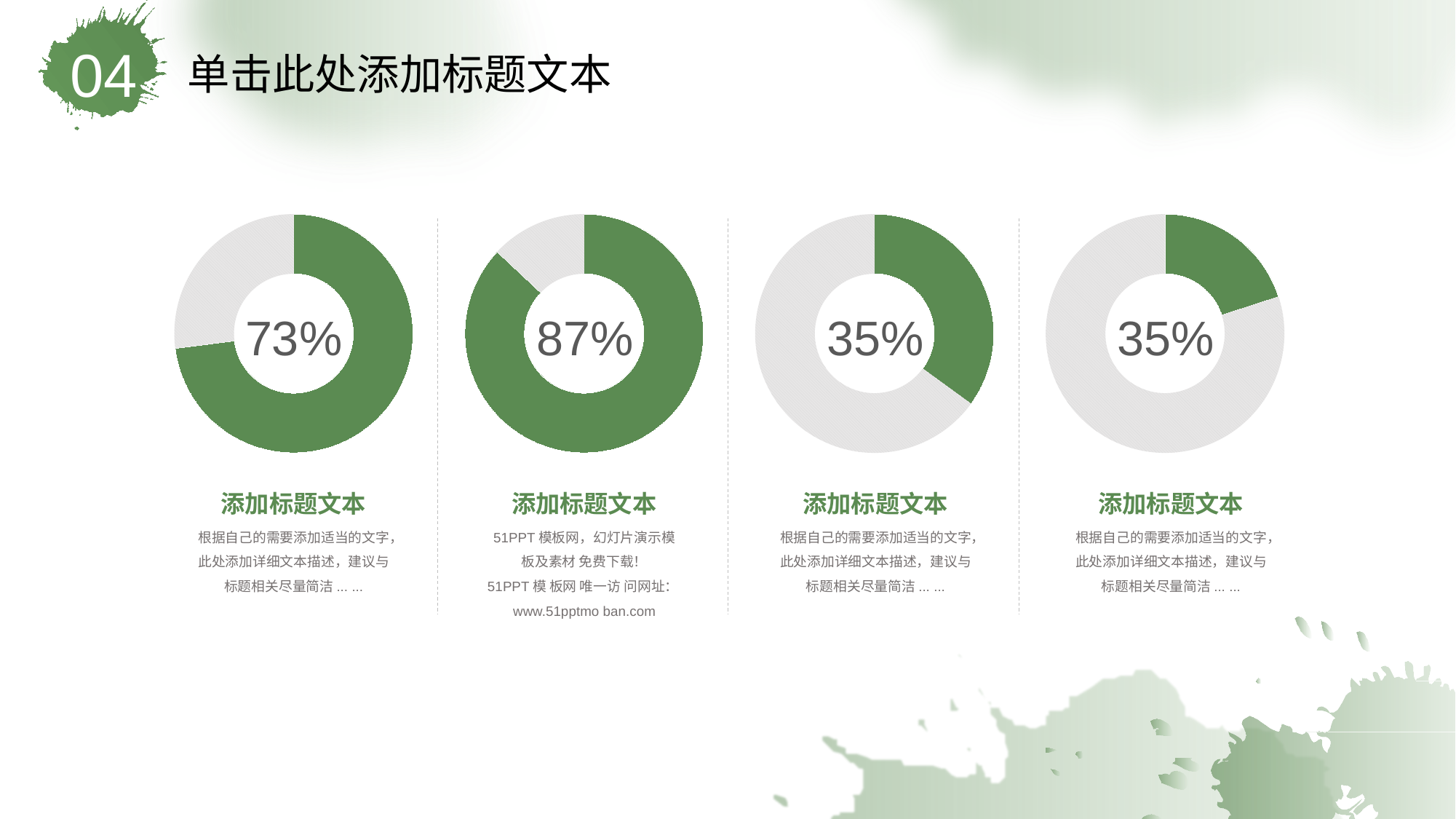

04
单击此处添加标题文本

### Chart

| Category | Column1 |
|---|---|
|  | 73.0 |
|  | 27.0 |

### Chart

| Category | Column1 |
|---|---|
|  | 87.0 |
|  | 13.0 |

### Chart

| Category | Column1 |
|---|---|
|  | 35.0 |
|  | 65.0 |

### Chart

| Category | Column1 |
|---|---|
|  | 20.0 |
|  | 80.0 |
73%
87%
35%
35%
添加标题文本
根据自己的需要添加适当的文字，此处添加详细文本描述，建议与标题相关尽量简洁... ...
添加标题文本
51PPT模板网，幻灯片演示模板及素材 免费下载！
51PPT模 板网 唯一访 问网址：www.51pptmo ban.com
添加标题文本
根据自己的需要添加适当的文字，此处添加详细文本描述，建议与标题相关尽量简洁... ...
添加标题文本
根据自己的需要添加适当的文字，此处添加详细文本描述，建议与标题相关尽量简洁... ...